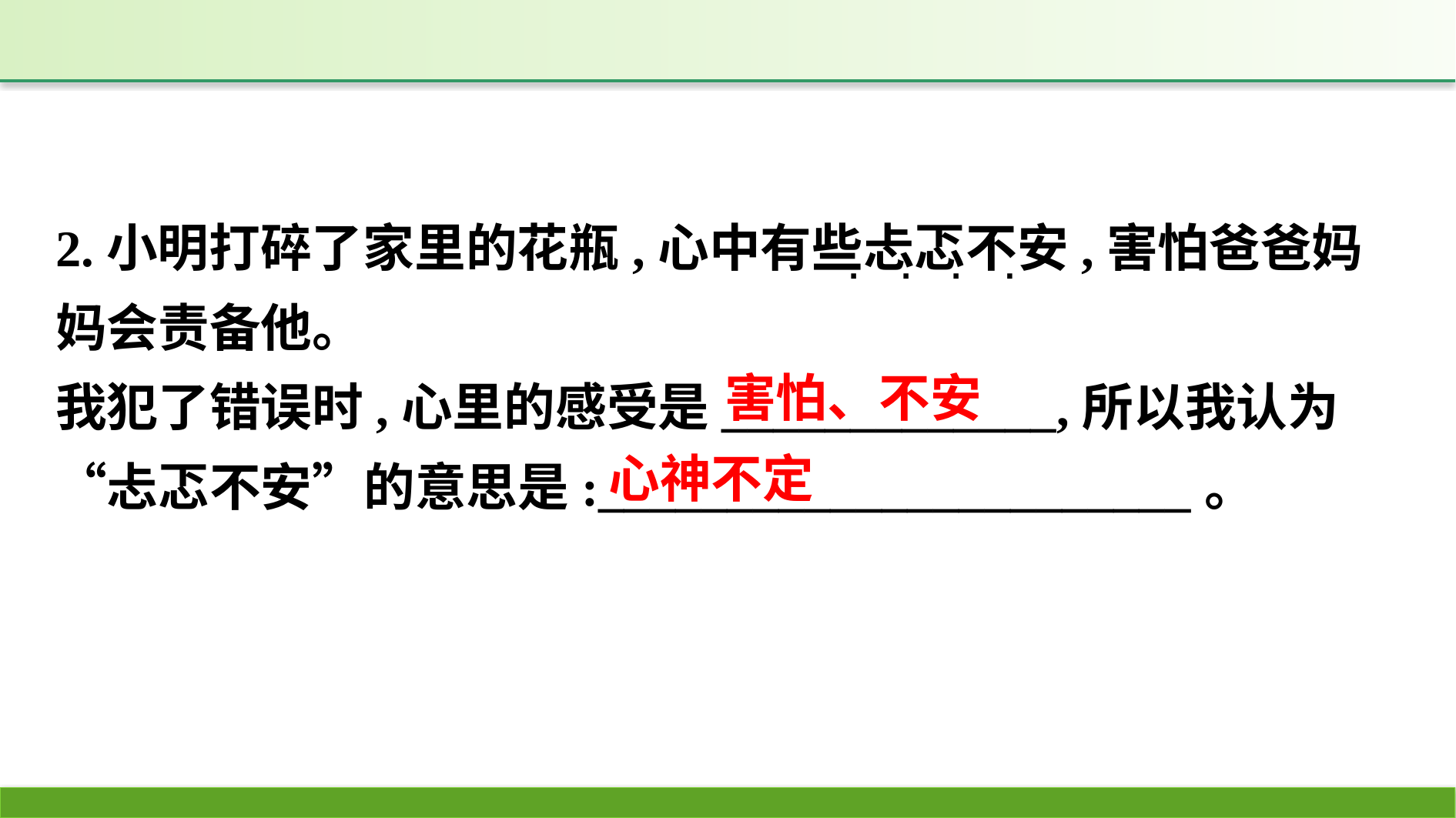

2.小明打碎了家里的花瓶,心中有些忐忑不安,害怕爸爸妈妈会责备他。
我犯了错误时,心里的感受是_____________,所以我认为“忐忑不安”的意思是:_______________________。
·
·
·
·
害怕、不安
心神不定